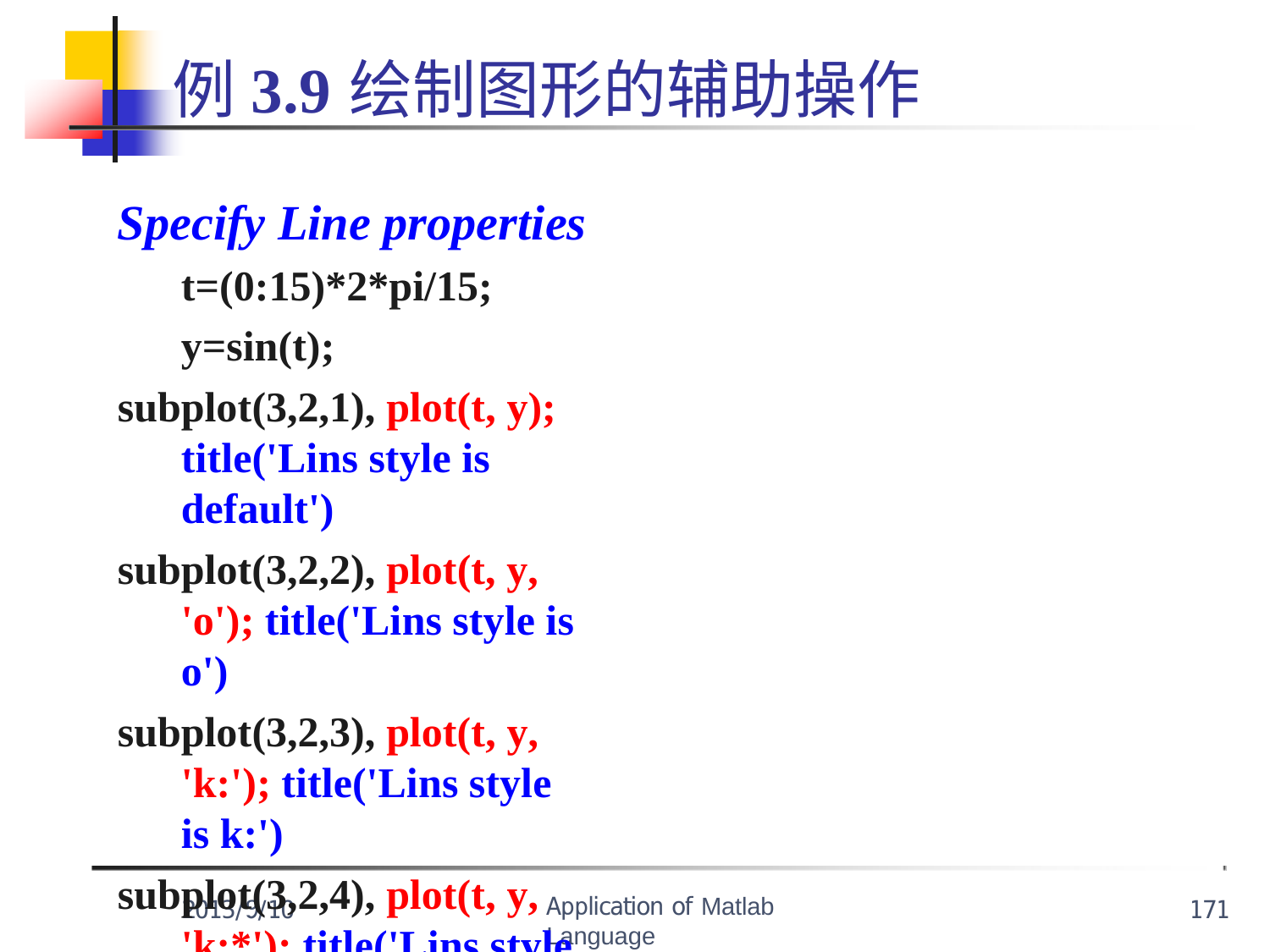

例3.9	绘制图形的辅助操作
Specify Line properties t=(0:15)*2*pi/15; y=sin(t);

subplot(3,2,1), plot(t, y); title('Lins style is default')

subplot(3,2,2), plot(t, y, 'o'); title('Lins style is o')

subplot(3,2,3), plot(t, y, 'k:'); title('Lins style is k:')

subplot(3,2,4), plot(t, y, 'k:*'); title('Lins style is k:*')

subplot(3,2,5), plot(t, y, 'm-d'); title('Lins style is m-d')

subplot(3,2,6), plot(t, y, 'r-p'); title('Lins style is r-p')
Application of Matlab Language
2013/9/10
171